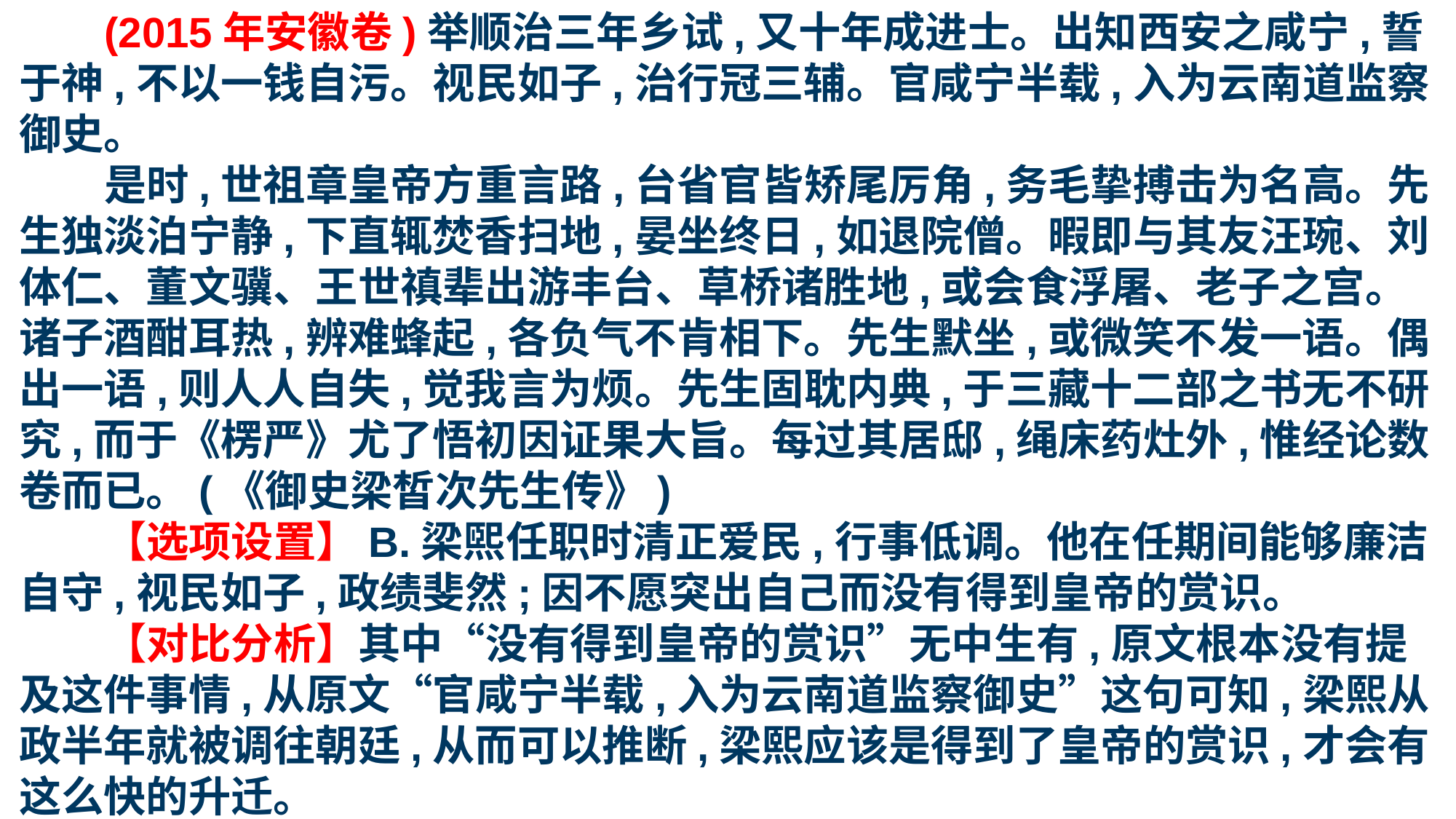

(2015年安徽卷)举顺治三年乡试,又十年成进士。出知西安之咸宁,誓于神,不以一钱自污。视民如子,治行冠三辅。官咸宁半载,入为云南道监察御史。
是时,世祖章皇帝方重言路,台省官皆矫尾厉角,务毛挚搏击为名高。先生独淡泊宁静,下直辄焚香扫地,晏坐终日,如退院僧。暇即与其友汪琬、刘体仁、董文骥、王世禛辈出游丰台、草桥诸胜地,或会食浮屠、老子之宫。诸子酒酣耳热,辨难蜂起,各负气不肯相下。先生默坐,或微笑不发一语。偶出一语,则人人自失,觉我言为烦。先生固耽内典,于三藏十二部之书无不研究,而于《楞严》尤了悟初因证果大旨。每过其居邸,绳床药灶外,惟经论数卷而已。(《御史梁皙次先生传》)
【选项设置】B.梁煕任职时清正爱民,行事低调。他在任期间能够廉洁自守,视民如子,政绩斐然;因不愿突出自己而没有得到皇帝的赏识。
【对比分析】其中“没有得到皇帝的赏识”无中生有,原文根本没有提及这件事情,从原文“官咸宁半载,入为云南道监察御史”这句可知,梁熙从政半年就被调往朝廷,从而可以推断,梁熙应该是得到了皇帝的赏识,才会有这么快的升迁。

24